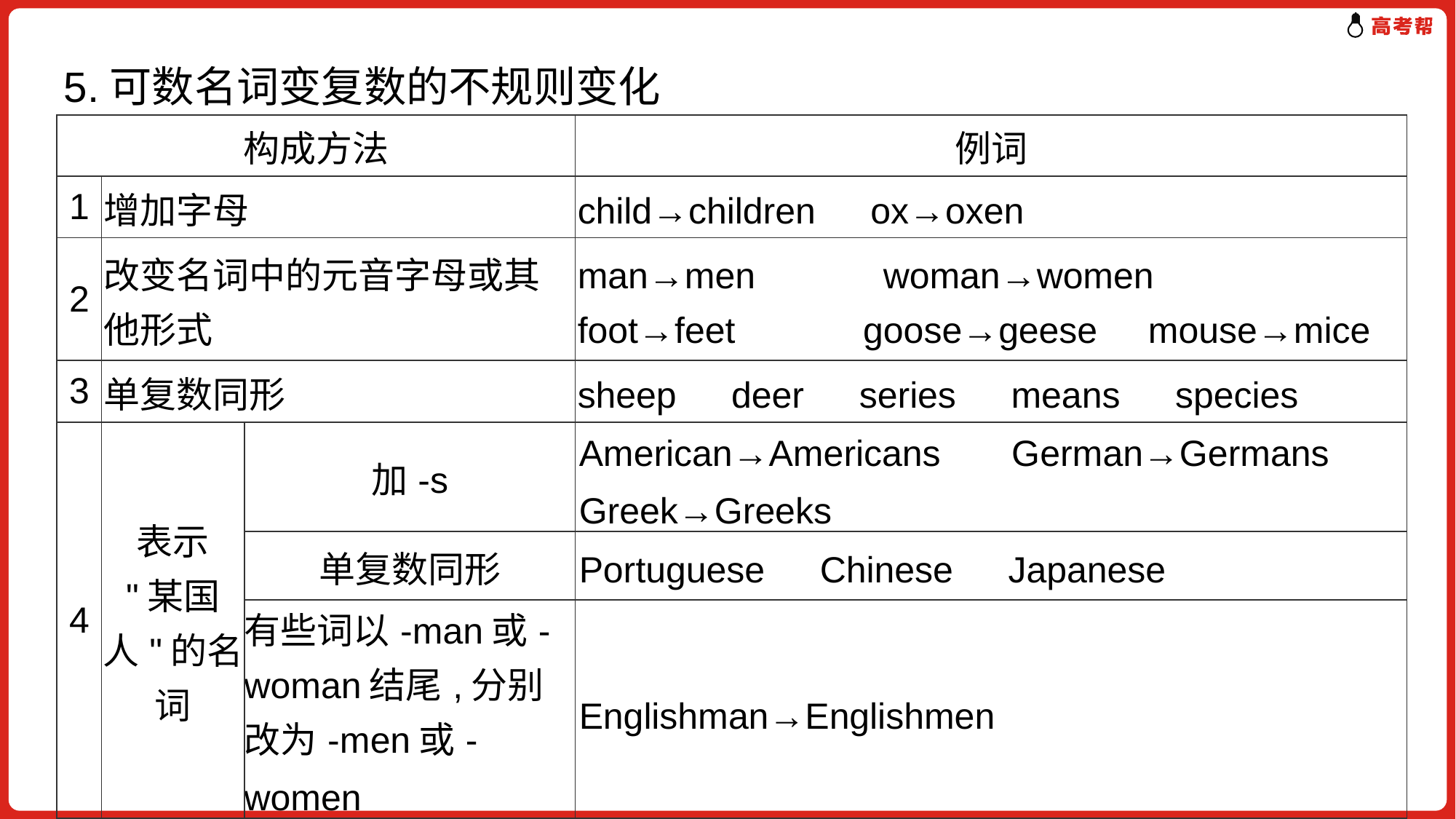

5.可数名词变复数的不规则变化
| 构成方法 |  |  | 例词 |
| --- | --- | --- | --- |
| 1 | 增加字母 |  | child→children　ox→oxen |
| 2 | 改变名词中的元音字母或其他形式 |  | man→men　　　woman→women foot→feet　　　goose→geese mouse→mice |
| 3 | 单复数同形 |  | sheep　deer　series　means　species |
| 4 | 表示 "某国人"的名词 | 加-s | American→Americans German→Germans　Greek→Greeks |
|  |  | 单复数同形 | Portuguese　Chinese　Japanese |
|  |  | 有些词以-man或-woman结尾,分别改为-men或-women | Englishman→Englishmen |